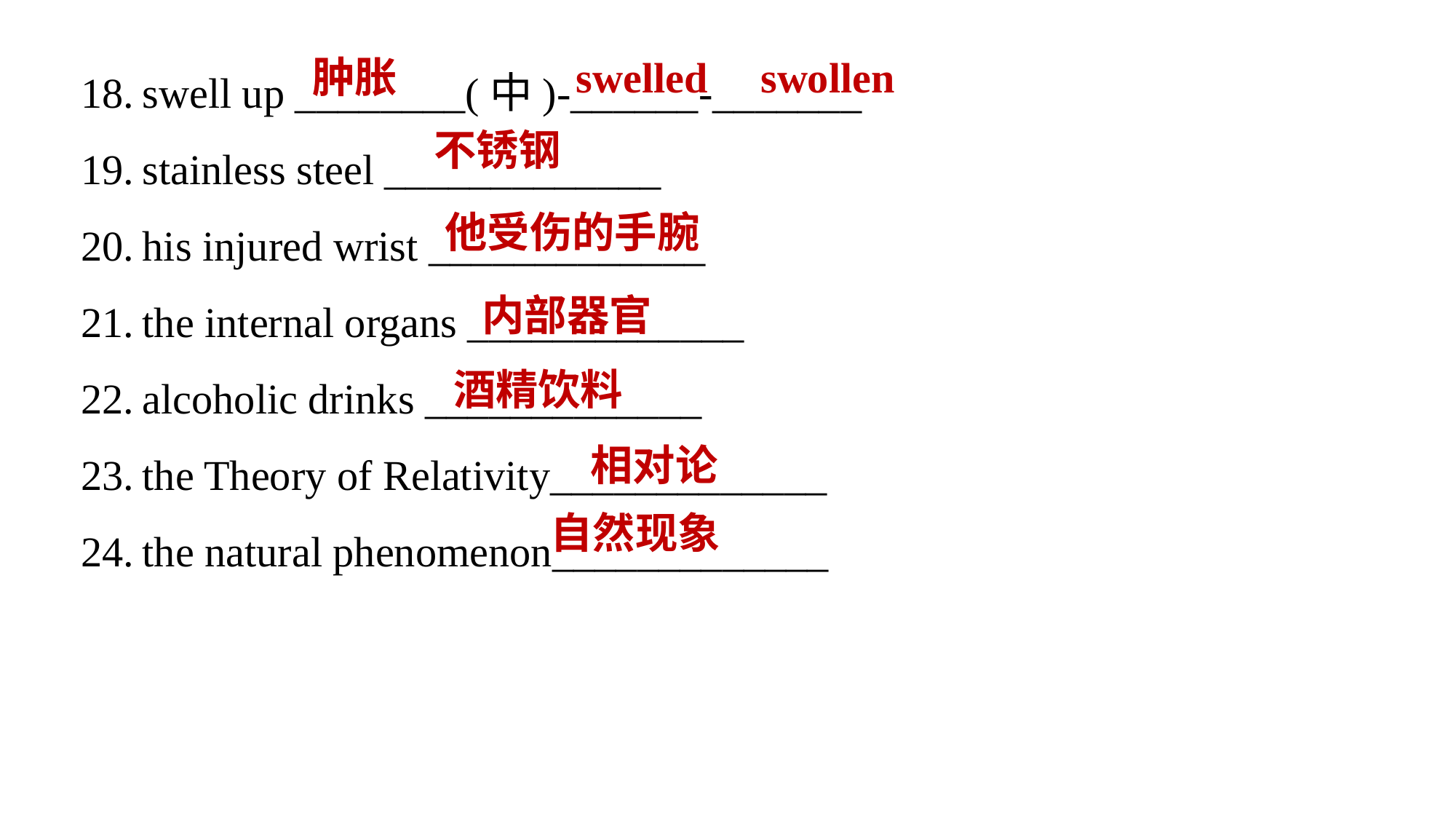

swell up ________(中)-______-_______
stainless steel _____________
his injured wrist _____________
the internal organs _____________
alcoholic drinks _____________
the Theory of Relativity_____________
the natural phenomenon_____________

肿胀
swelled     swollen
不锈钢
他受伤的手腕
内部器官
酒精饮料
相对论
自然现象